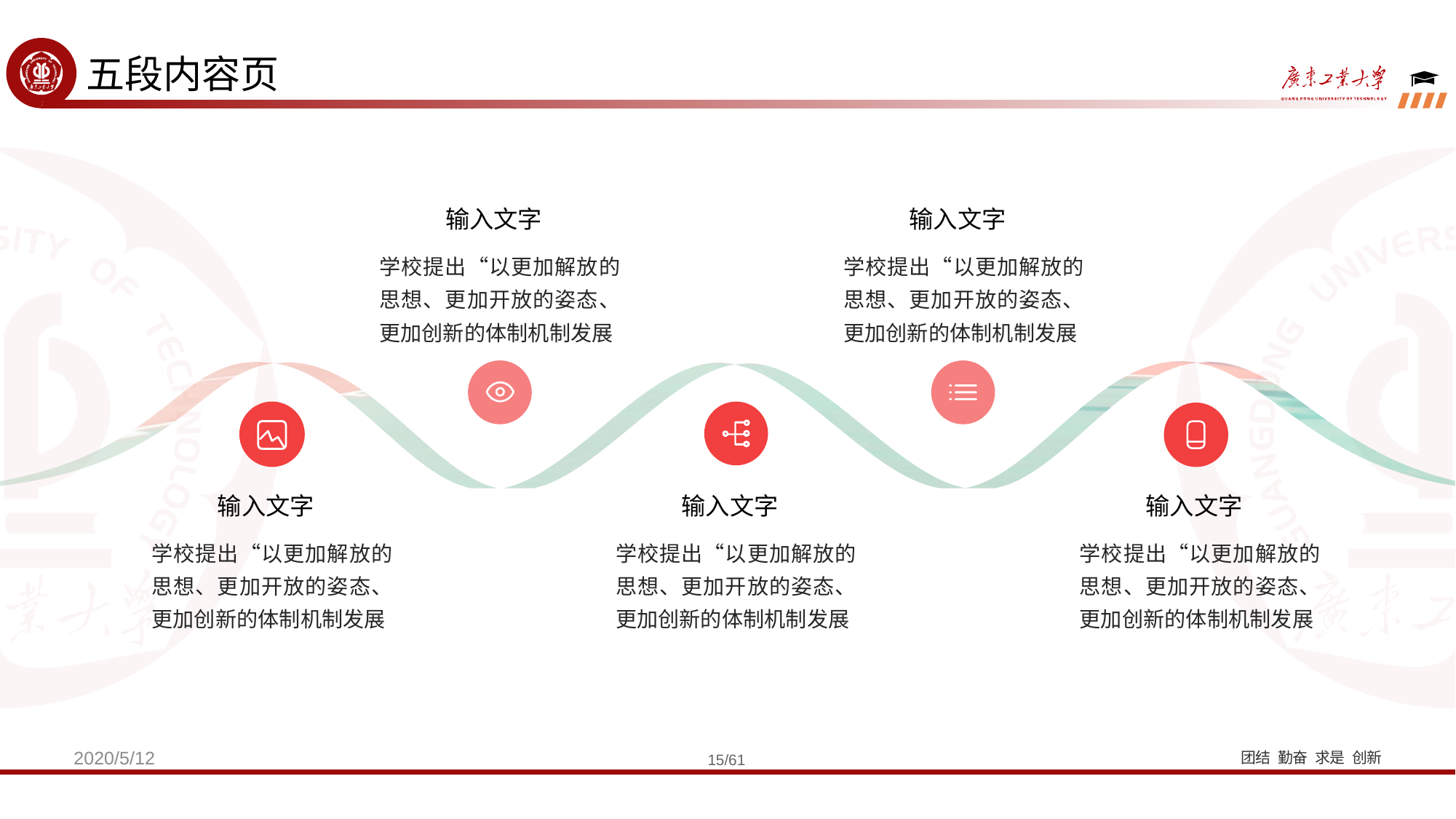

五段内容页

输入文字
学校提出“以更加解放的思想、更加开放的姿态、更加创新的体制机制发展
输入文字
学校提出“以更加解放的思想、更加开放的姿态、更加创新的体制机制发展

输入文字
学校提出“以更加解放的思想、更加开放的姿态、更加创新的体制机制发展
输入文字
学校提出“以更加解放的思想、更加开放的姿态、更加创新的体制机制发展
输入文字
学校提出“以更加解放的思想、更加开放的姿态、更加创新的体制机制发展